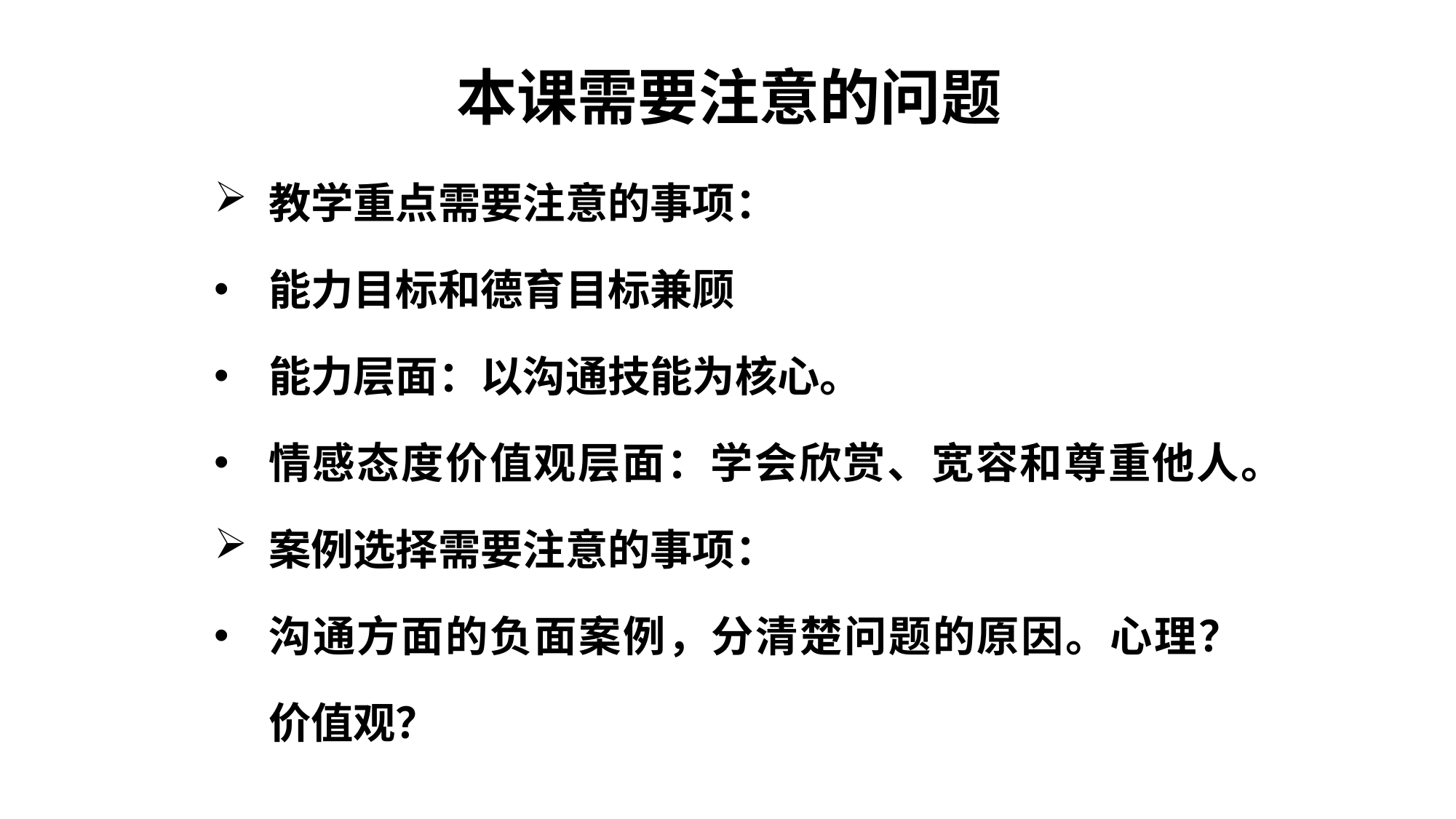

本课需要注意的问题
教学重点需要注意的事项：
能力目标和德育目标兼顾
能力层面：以沟通技能为核心。
情感态度价值观层面：学会欣赏、宽容和尊重他人。
案例选择需要注意的事项：
沟通方面的负面案例，分清楚问题的原因。心理？价值观？